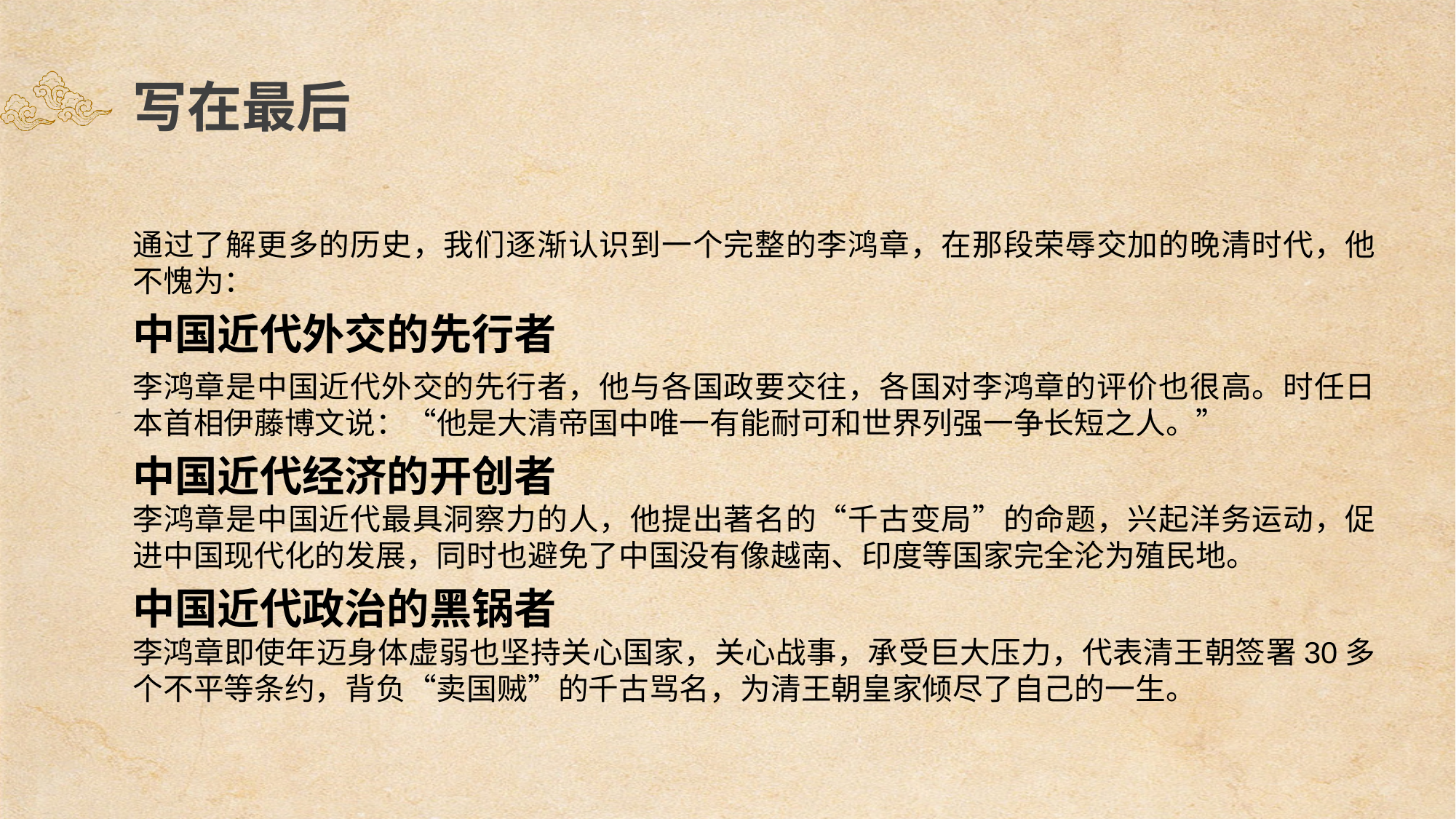

写在最后
通过了解更多的历史，我们逐渐认识到一个完整的李鸿章，在那段荣辱交加的晚清时代，他不愧为：
中国近代外交的先行者
李鸿章是中国近代外交的先行者，他与各国政要交往，各国对李鸿章的评价也很高。时任日本首相伊藤博文说：“他是大清帝国中唯一有能耐可和世界列强一争长短之人。”
中国近代经济的开创者
李鸿章是中国近代最具洞察力的人，他提出著名的“千古变局”的命题，兴起洋务运动，促进中国现代化的发展，同时也避免了中国没有像越南、印度等国家完全沦为殖民地。
中国近代政治的黑锅者
李鸿章即使年迈身体虚弱也坚持关心国家，关心战事，承受巨大压力，代表清王朝签署30多个不平等条约，背负“卖国贼”的千古骂名，为清王朝皇家倾尽了自己的一生。